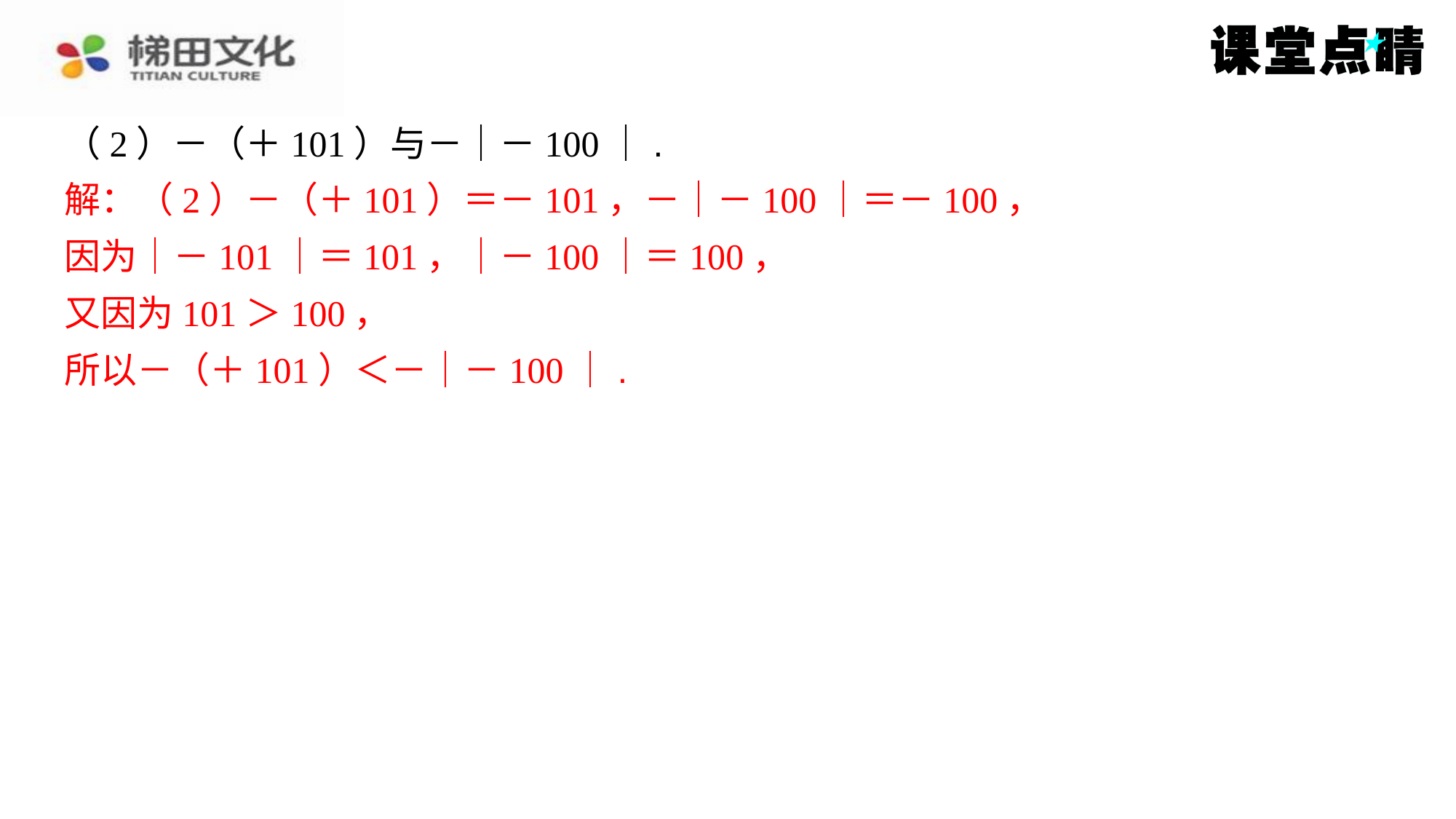

（2）－（＋101）与－｜－100｜.
解：（2）－（＋101）＝－101，－｜－100｜＝－100，
因为｜－101｜＝101，｜－100｜＝100，
又因为101＞100，
所以－（＋101）＜－｜－100｜.
解：（2）－（＋101）＝－101，－｜－100｜＝－100，
因为｜－101｜＝101，｜－100｜＝100，
又因为101＞100，
所以－（＋101）＜－｜－100｜.